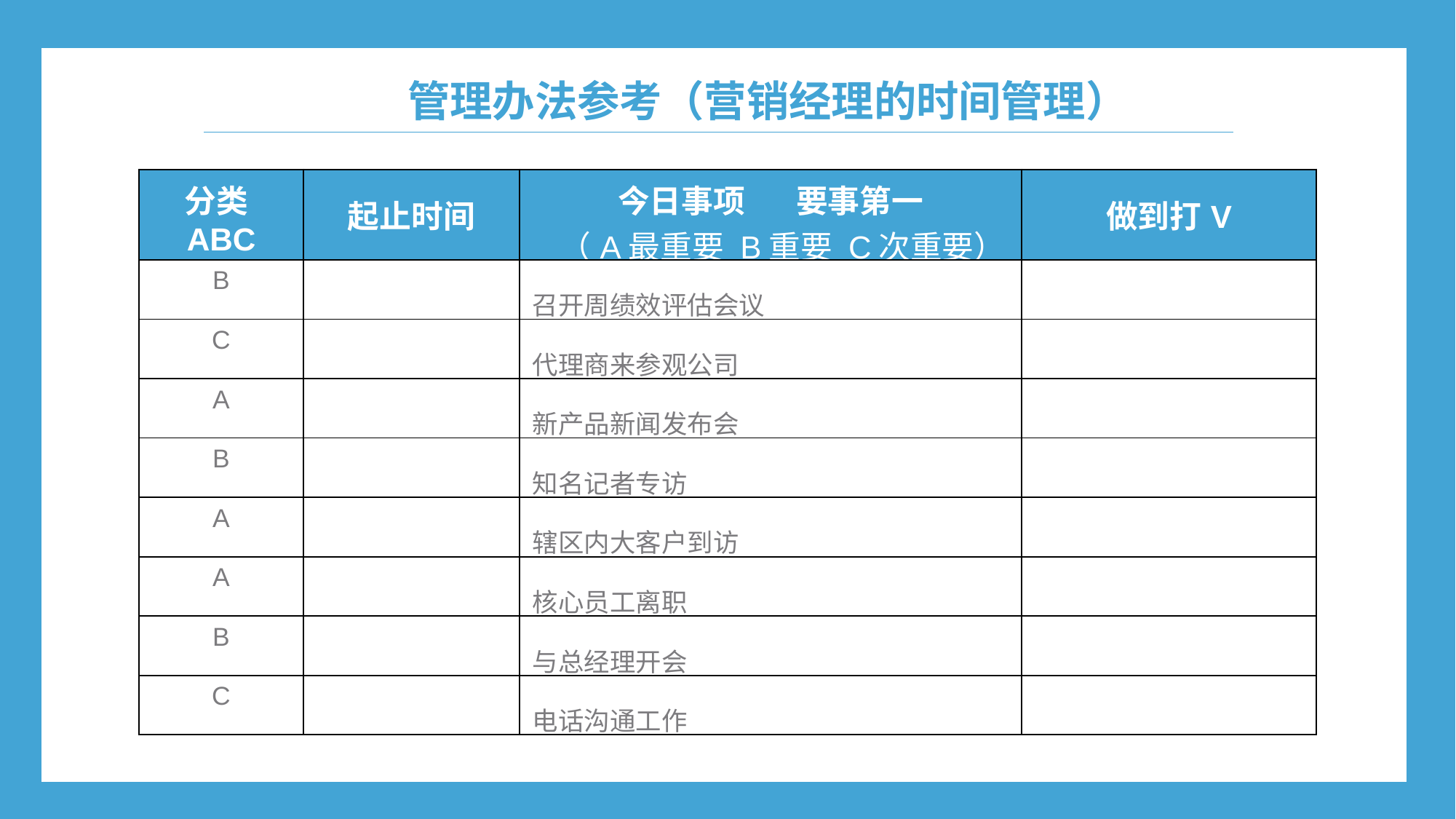

管理办法参考（营销经理的时间管理）
| 分类ABC | 起止时间 | 今日事项 要事第一 （A最重要 B重要 C次重要） | 做到打V |
| --- | --- | --- | --- |
| B |  | 召开周绩效评估会议 |  |
| C |  | 代理商来参观公司 |  |
| A |  | 新产品新闻发布会 |  |
| B |  | 知名记者专访 |  |
| A |  | 辖区内大客户到访 |  |
| A |  | 核心员工离职 |  |
| B |  | 与总经理开会 |  |
| C |  | 电话沟通工作 |  |